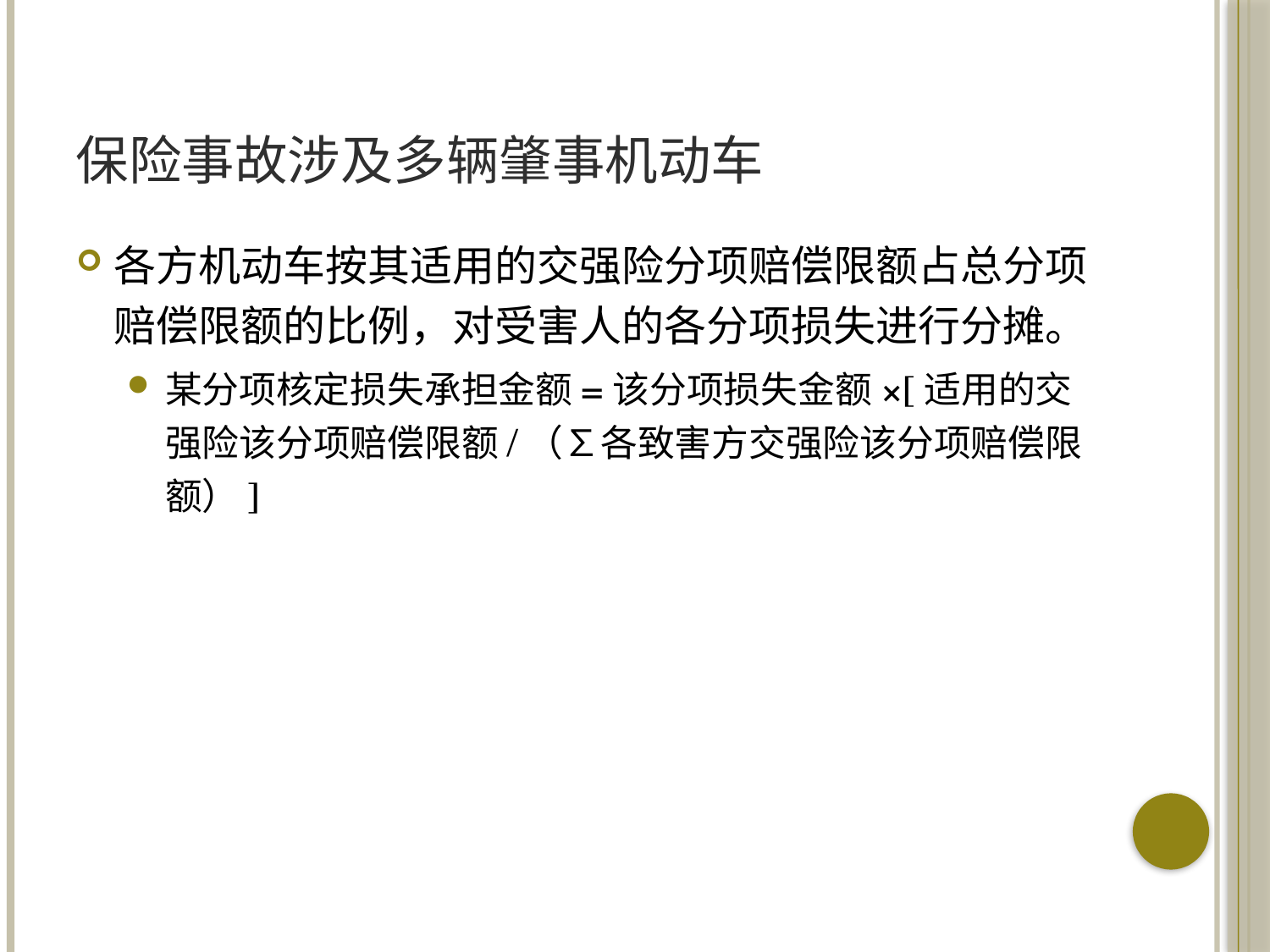

# 保险事故涉及多辆肇事机动车
各方机动车按其适用的交强险分项赔偿限额占总分项赔偿限额的比例，对受害人的各分项损失进行分摊。
某分项核定损失承担金额=该分项损失金额×[适用的交强险该分项赔偿限额/（∑各致害方交强险该分项赔偿限额）]